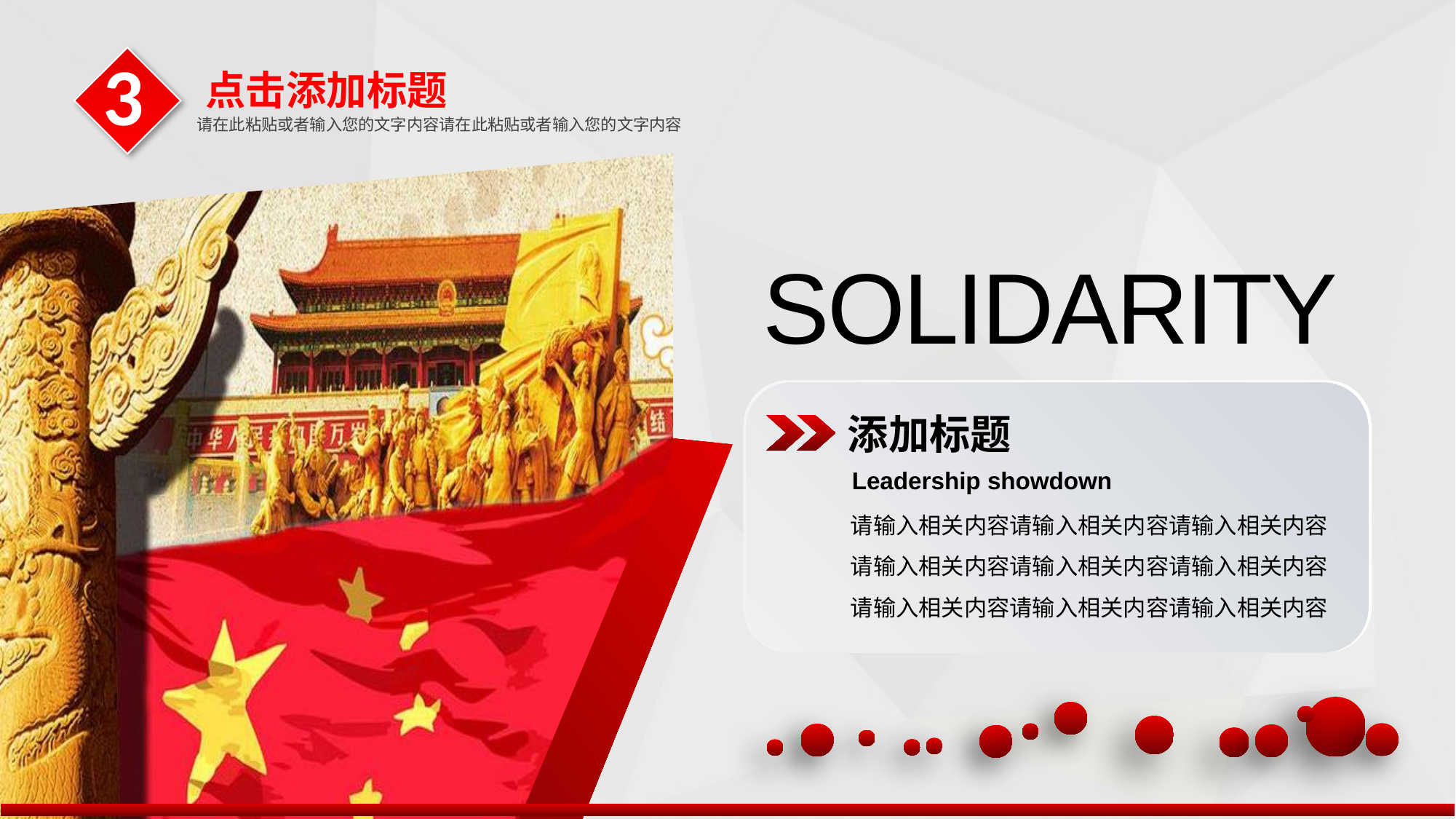

3

点击添加标题
请在此粘贴或者输入您的文字内容请在此粘贴或者输入您的文字内容

SOLIDARITY

添加标题

Leadership showdown
请输入相关内容请输入相关内容请输入相关内容请输入相关内容请输入相关内容请输入相关内容请输入相关内容请输入相关内容请输入相关内容